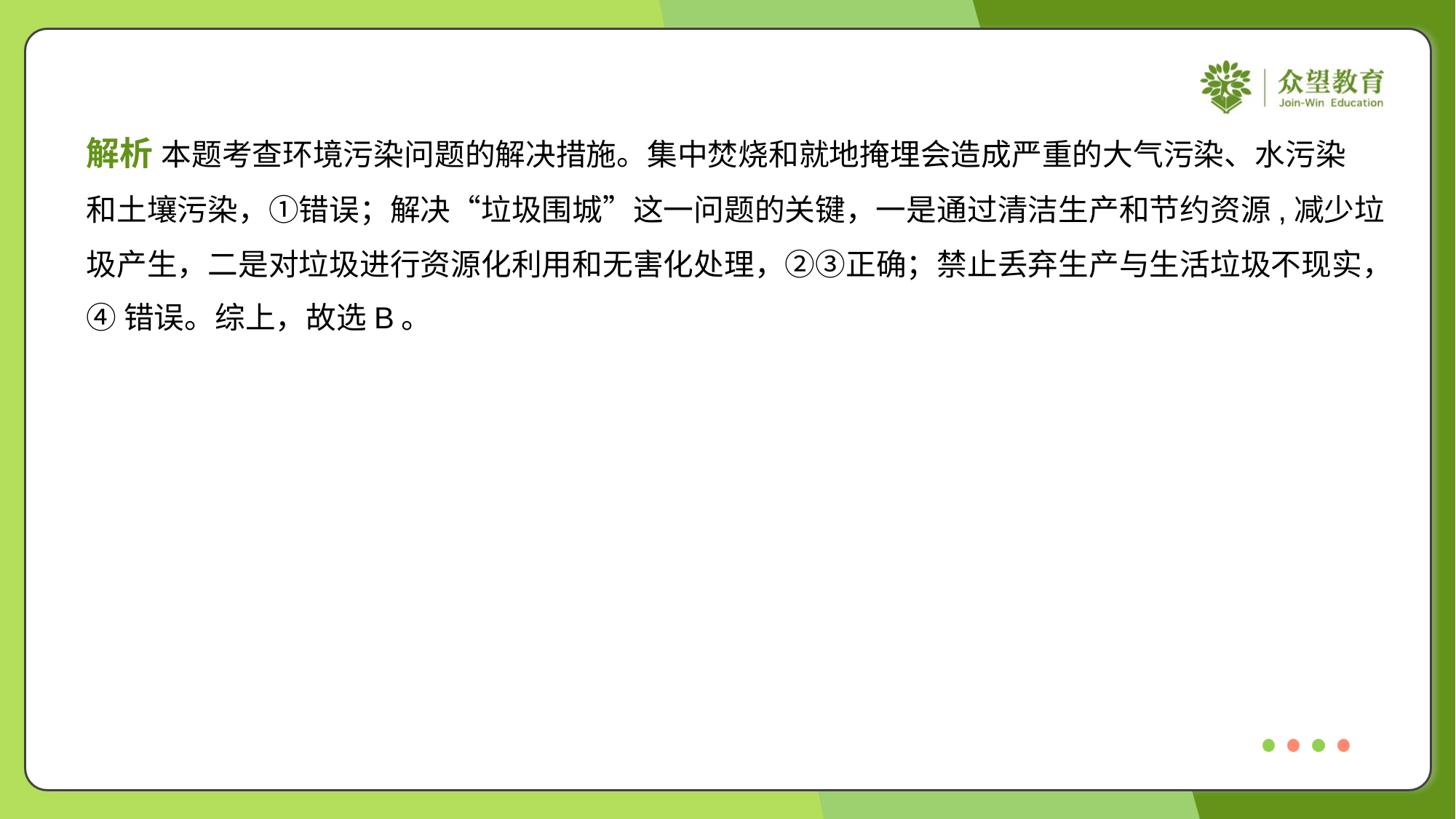

解析 本题考查环境污染问题的解决措施。集中焚烧和就地掩埋会造成严重的大气污染、水污染
和土壤污染，①错误；解决“垃圾围城”这一问题的关键，一是通过清洁生产和节约资源,减少垃
圾产生，二是对垃圾进行资源化利用和无害化处理，②③正确；禁止丢弃生产与生活垃圾不现实，
④错误。综上，故选B。